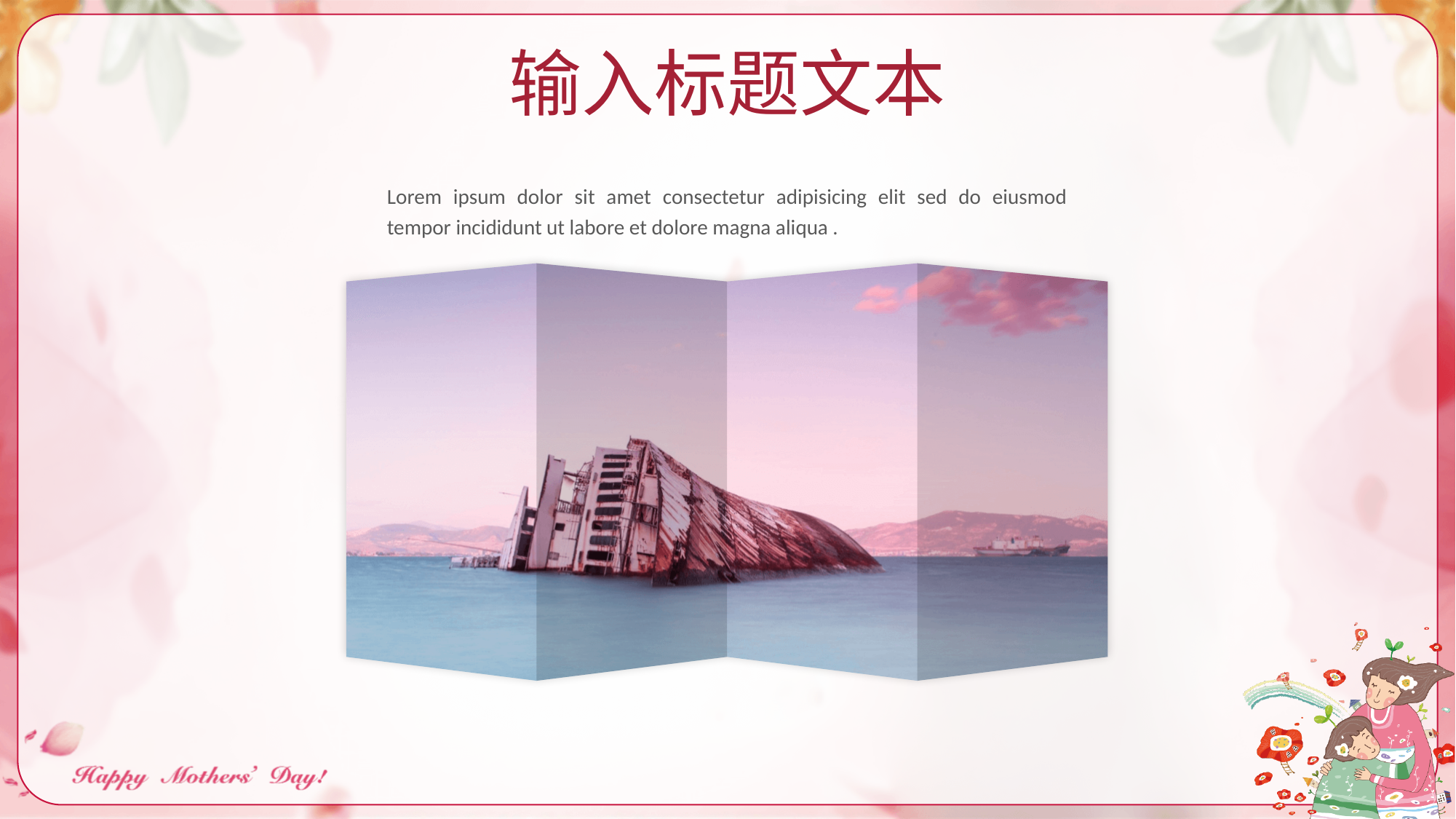

输入标题文本
Lorem ipsum dolor sit amet consectetur adipisicing elit sed do eiusmod tempor incididunt ut labore et dolore magna aliqua .